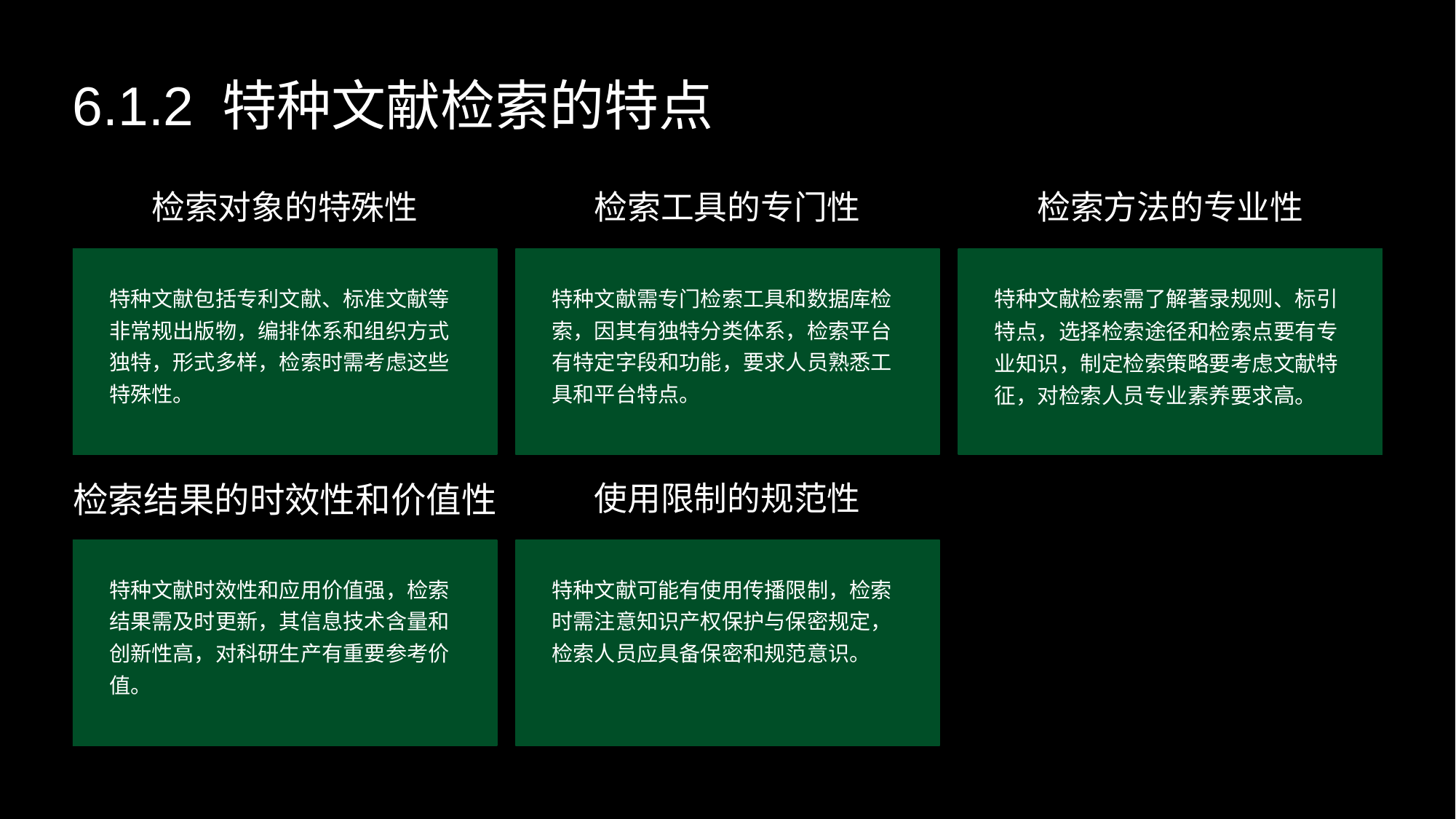

6.1.2 特种文献检索的特点
检索对象的特殊性
检索工具的专门性
检索方法的专业性

特种文献包括专利文献、标准文献等非常规出版物，编排体系和组织方式独特，形式多样，检索时需考虑这些特殊性。
特种文献需专门检索工具和数据库检索，因其有独特分类体系，检索平台有特定字段和功能，要求人员熟悉工具和平台特点。
特种文献检索需了解著录规则、标引特点，选择检索途径和检索点要有专业知识，制定检索策略要考虑文献特征，对检索人员专业素养要求高。
检索结果的时效性和价值性
使用限制的规范性

特种文献时效性和应用价值强，检索结果需及时更新，其信息技术含量和创新性高，对科研生产有重要参考价值。
特种文献可能有使用传播限制，检索时需注意知识产权保护与保密规定，检索人员应具备保密和规范意识。